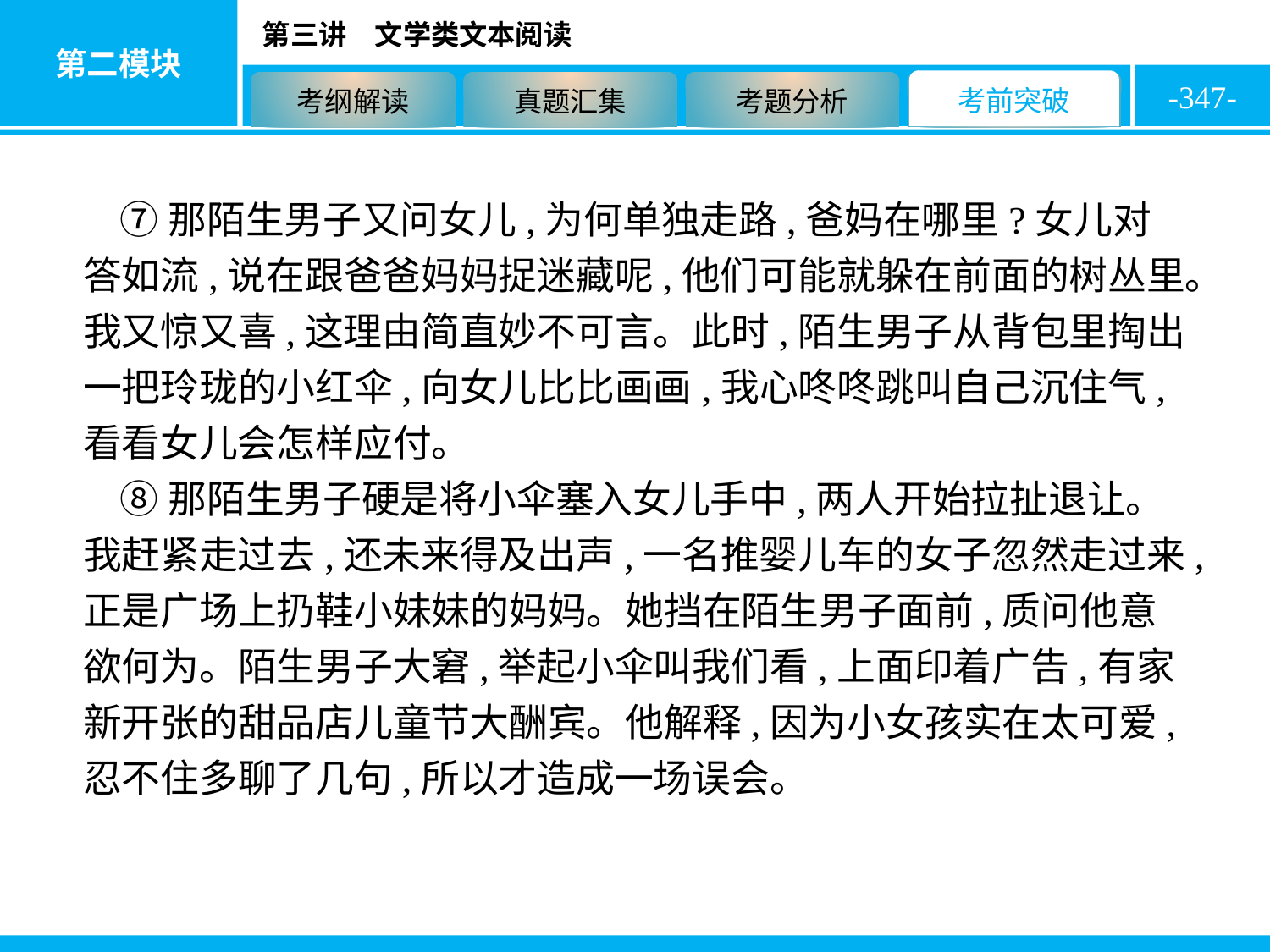

-347-
⑦那陌生男子又问女儿,为何单独走路,爸妈在哪里?女儿对答如流,说在跟爸爸妈妈捉迷藏呢,他们可能就躲在前面的树丛里。我又惊又喜,这理由简直妙不可言。此时,陌生男子从背包里掏出一把玲珑的小红伞,向女儿比比画画,我心咚咚跳叫自己沉住气,看看女儿会怎样应付。
⑧那陌生男子硬是将小伞塞入女儿手中,两人开始拉扯退让。我赶紧走过去,还未来得及出声,一名推婴儿车的女子忽然走过来,正是广场上扔鞋小妹妹的妈妈。她挡在陌生男子面前,质问他意欲何为。陌生男子大窘,举起小伞叫我们看,上面印着广告,有家新开张的甜品店儿童节大酬宾。他解释,因为小女孩实在太可爱,忍不住多聊了几句,所以才造成一场误会。